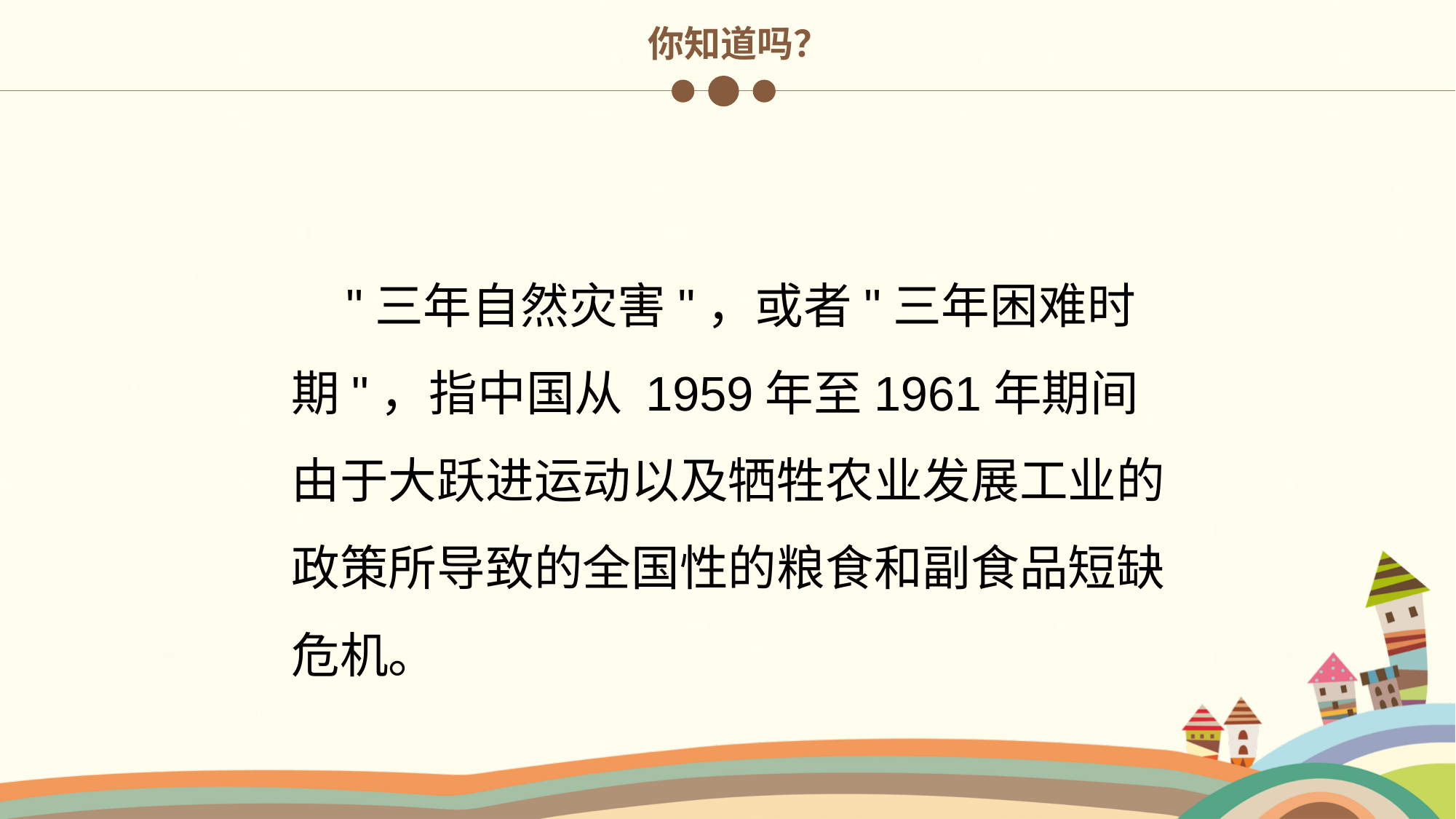

你知道吗？
"三年自然灾害"，或者"三年困难时期"，指中国从 1959年至1961年期间由于大跃进运动以及牺牲农业发展工业的政策所导致的全国性的粮食和副食品短缺危机。